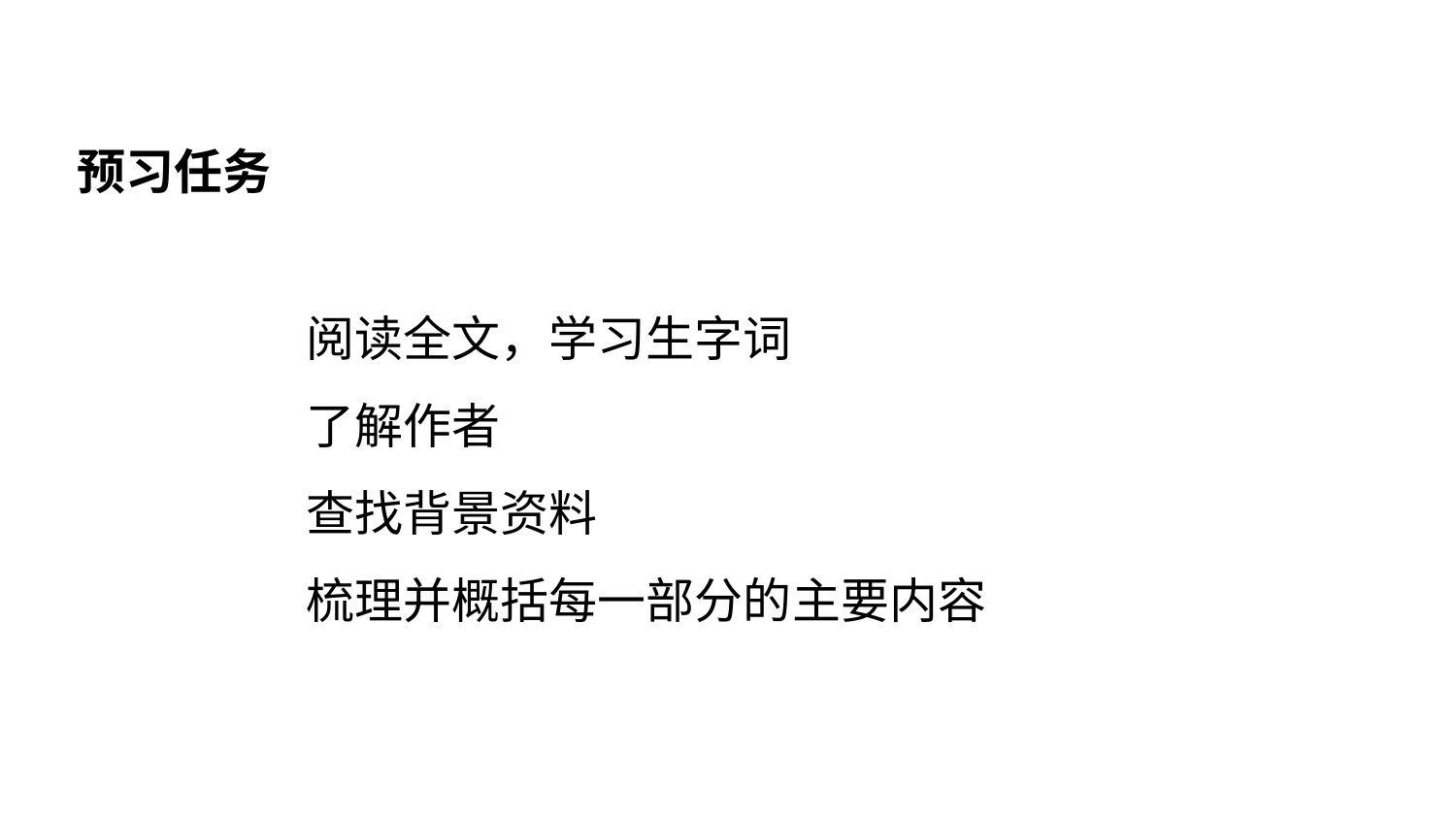

预习任务
预习任务
阅读全文，学习生字词
了解作者
查找背景资料
梳理并概括每一部分的主要内容